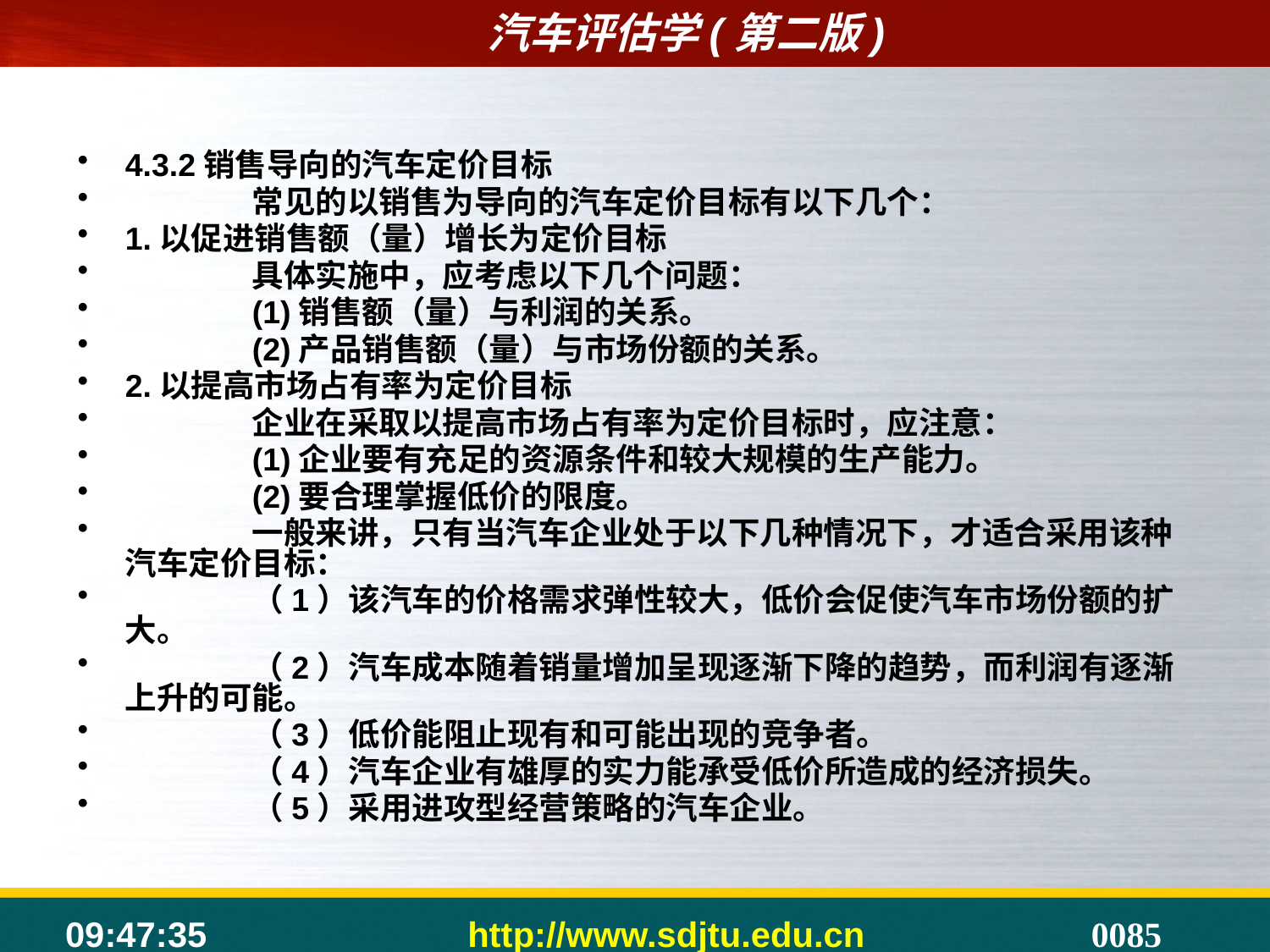

#
4.3.2销售导向的汽车定价目标
	常见的以销售为导向的汽车定价目标有以下几个：
1.以促进销售额（量）增长为定价目标
	具体实施中，应考虑以下几个问题：
	(1)销售额（量）与利润的关系。
	(2)产品销售额（量）与市场份额的关系。
2.以提高市场占有率为定价目标
	企业在采取以提高市场占有率为定价目标时，应注意：
	(1)企业要有充足的资源条件和较大规模的生产能力。
	(2)要合理掌握低价的限度。
	一般来讲，只有当汽车企业处于以下几种情况下，才适合采用该种汽车定价目标：
	（1）该汽车的价格需求弹性较大，低价会促使汽车市场份额的扩大。
	（2）汽车成本随着销量增加呈现逐渐下降的趋势，而利润有逐渐上升的可能。
	（3）低价能阻止现有和可能出现的竞争者。
	（4）汽车企业有雄厚的实力能承受低价所造成的经济损失。
	（5）采用进攻型经营策略的汽车企业。